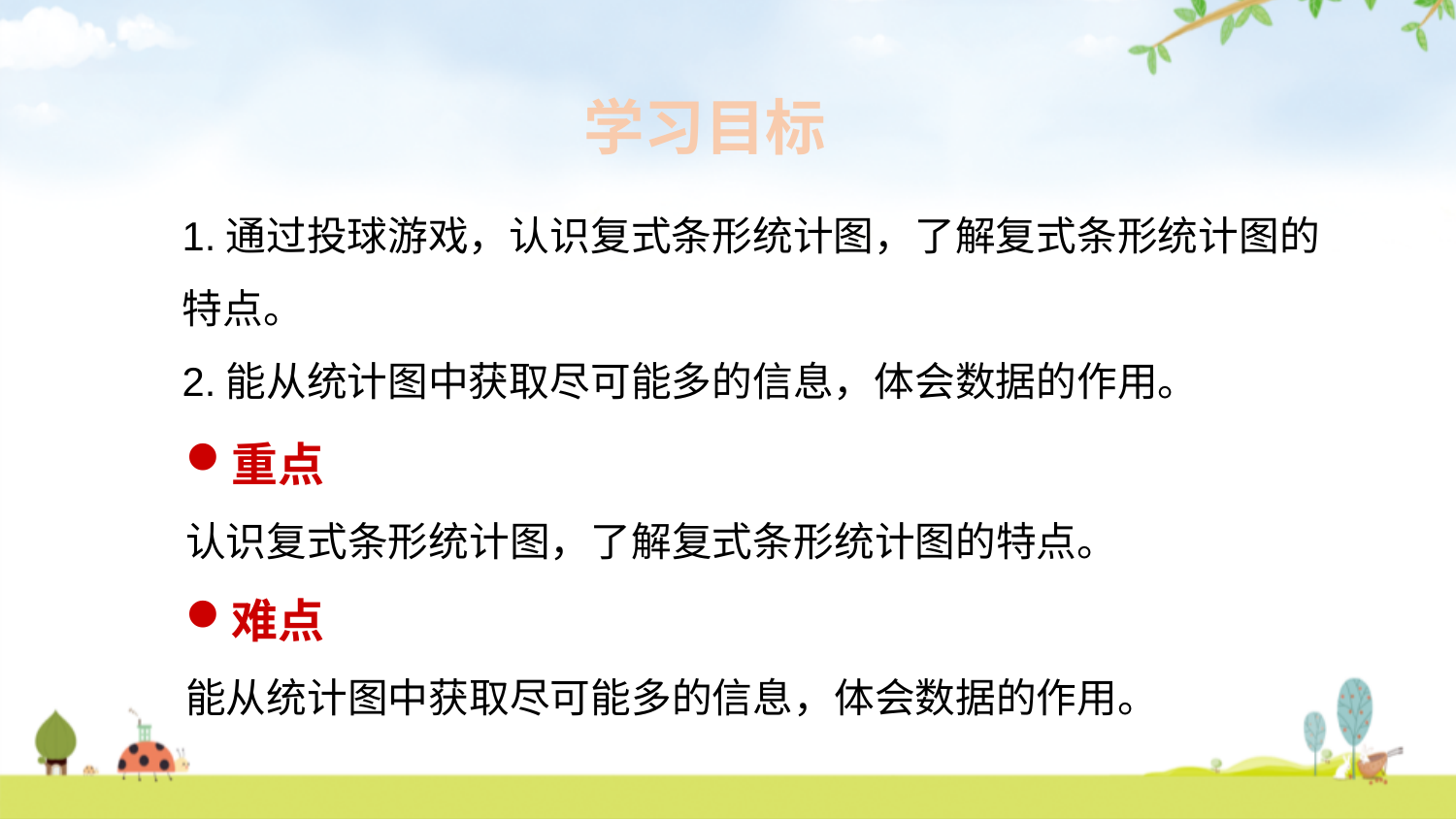

学习目标
1.通过投球游戏，认识复式条形统计图，了解复式条形统计图的特点。
2.能从统计图中获取尽可能多的信息，体会数据的作用。
重点
认识复式条形统计图，了解复式条形统计图的特点。
难点
能从统计图中获取尽可能多的信息，体会数据的作用。